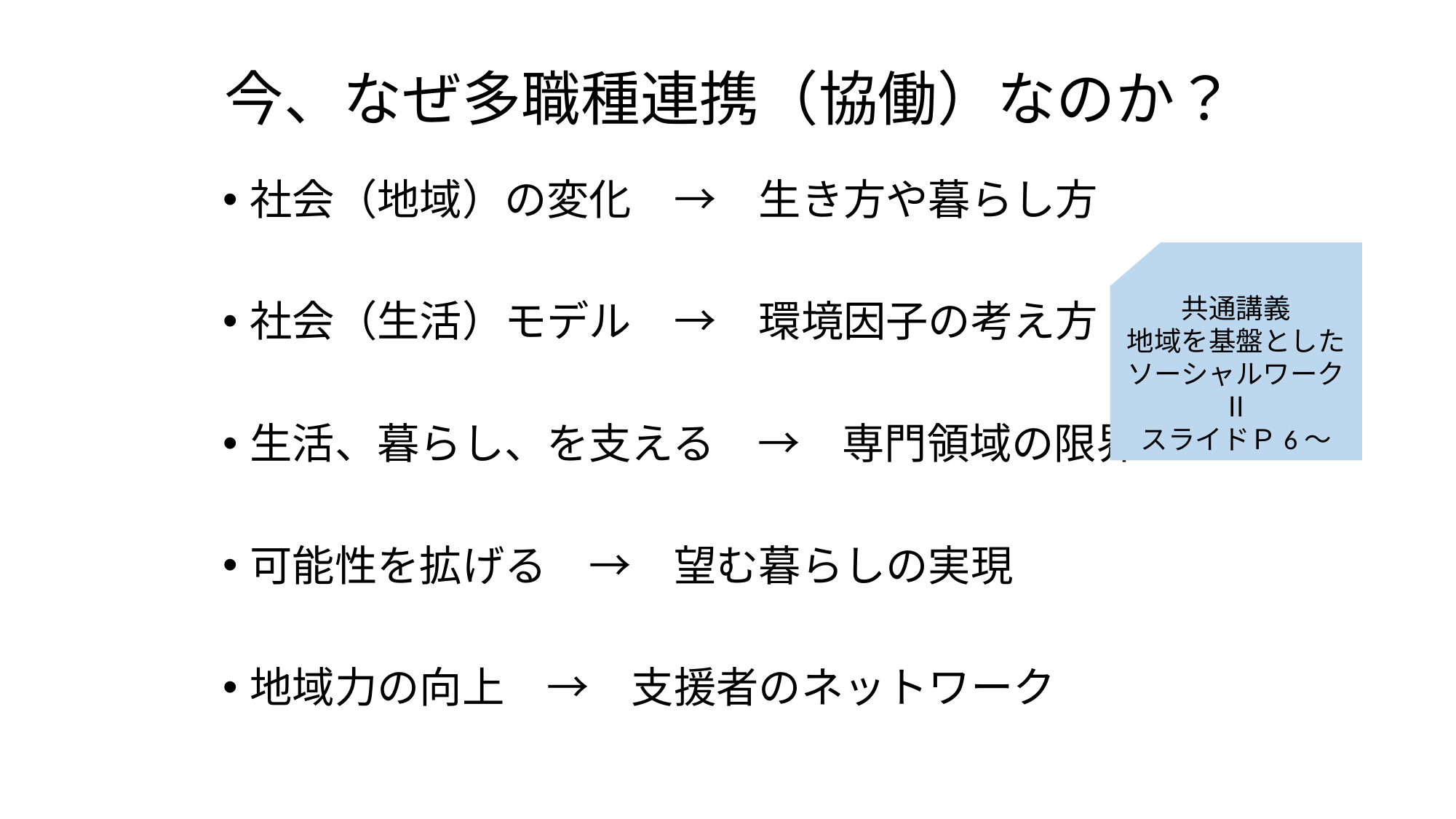

# 今、なぜ多職種連携（協働）なのか？
社会（地域）の変化　→　生き方や暮らし方

社会（生活）モデル　→　環境因子の考え方

生活、暮らし、を支える　→　専門領域の限界

可能性を拡げる　→　望む暮らしの実現

地域力の向上　→　支援者のネットワーク
共通講義
地域を基盤としたソーシャルワークⅡ
スライドＰ6～